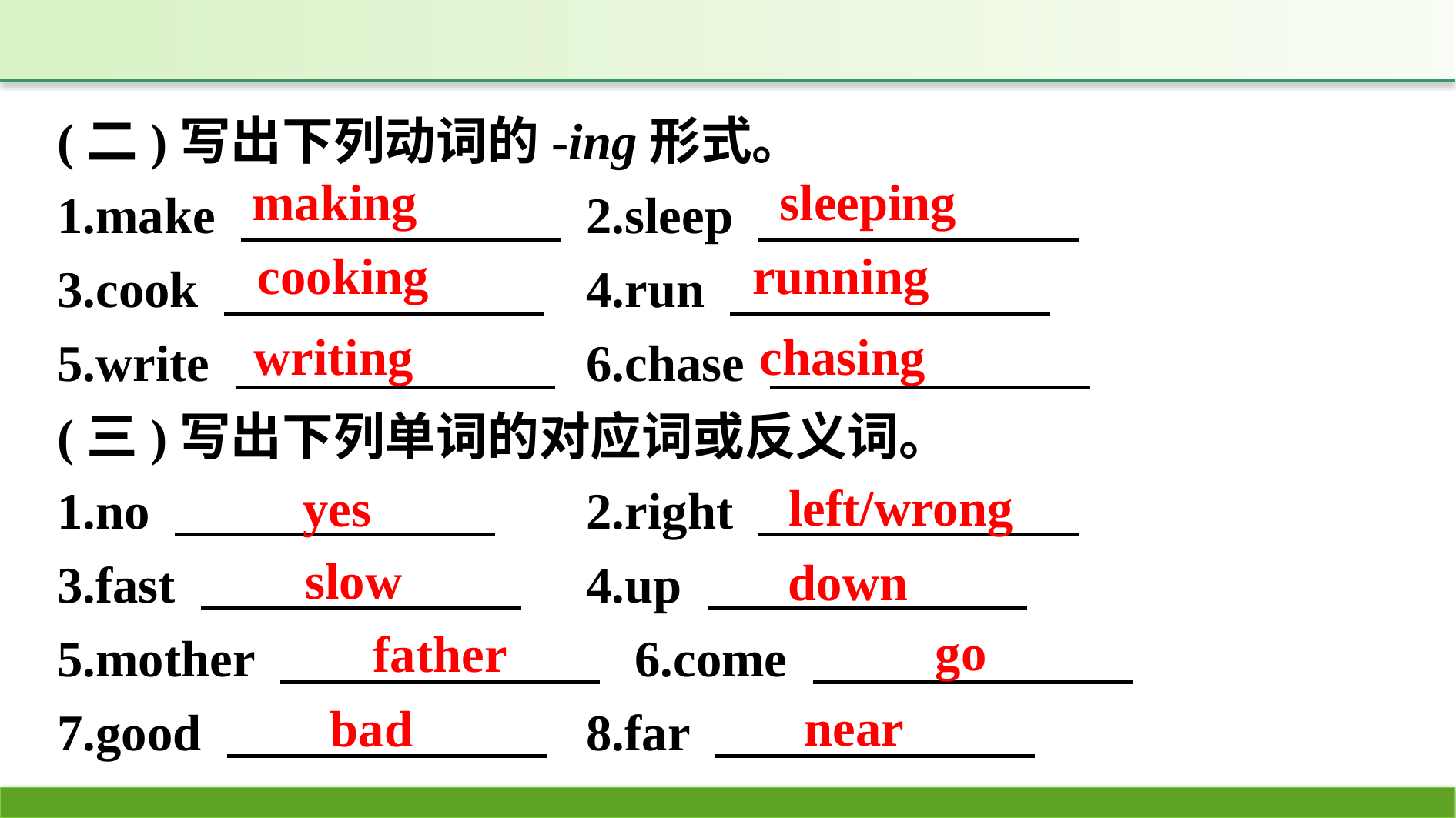

(二)写出下列动词的-ing形式。
1.make 　　　　　　 	2.sleep
3.cook 　　　　　　 	4.run
5.write 　　　　　　 	6.chase
(三)写出下列单词的对应词或反义词。
1.no 　　　　　　 	2.right
3.fast 　　　　　　 	4.up
5.mother 　　　　　　 	6.come
7.good 　　　　　　 	8.far
making
sleeping
cooking
running
writing
chasing
left/wrong
yes
slow
down
go
father
near
bad